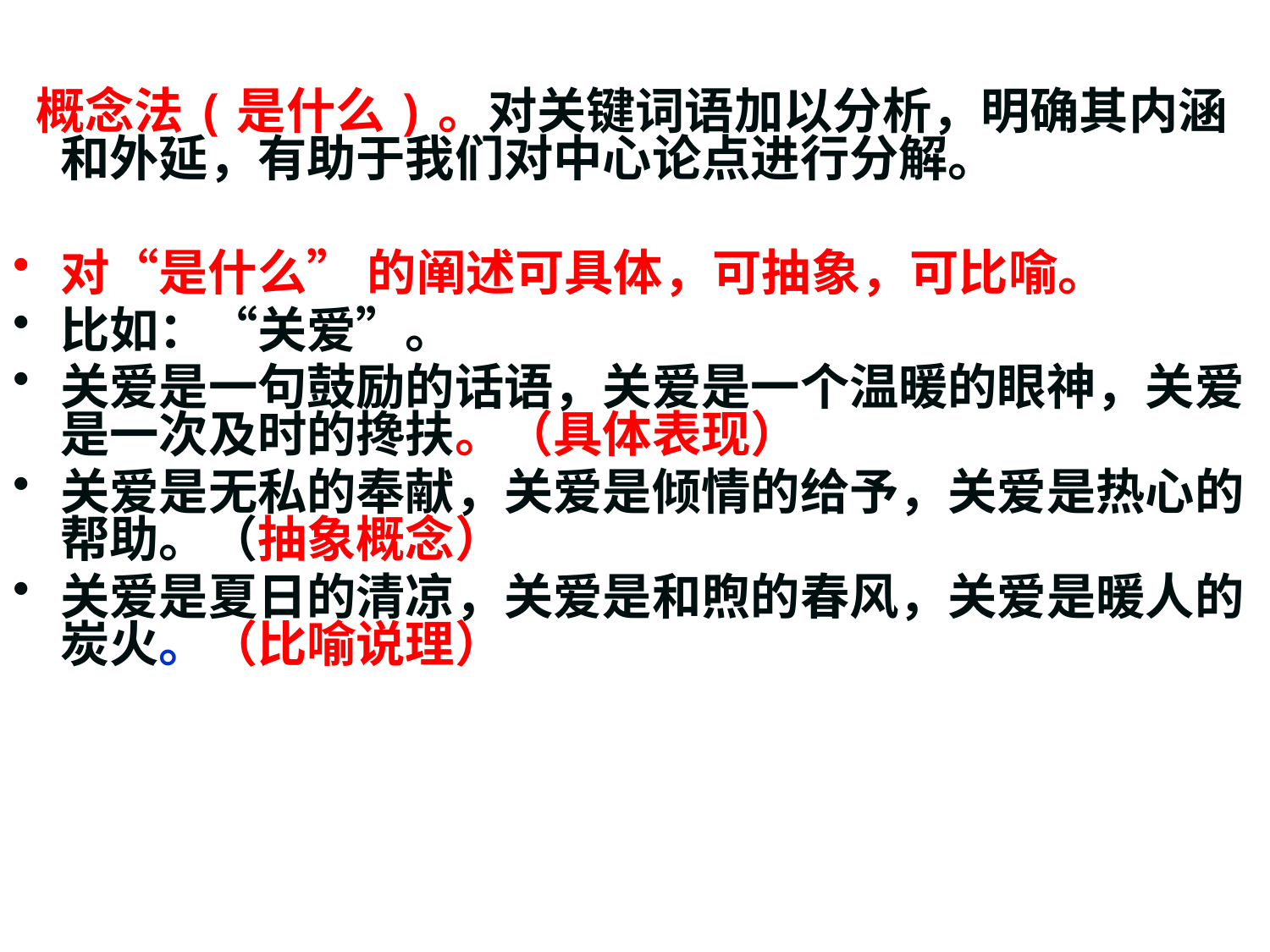

概念法(是什么)。对关键词语加以分析，明确其内涵和外延，有助于我们对中心论点进行分解。

对“是什么” 的阐述可具体，可抽象，可比喻。
比如：“关爱”。
关爱是一句鼓励的话语，关爱是一个温暖的眼神，关爱是一次及时的搀扶。（具体表现）
关爱是无私的奉献，关爱是倾情的给予，关爱是热心的帮助。（抽象概念）
关爱是夏日的清凉，关爱是和煦的春风，关爱是暖人的炭火。（比喻说理）